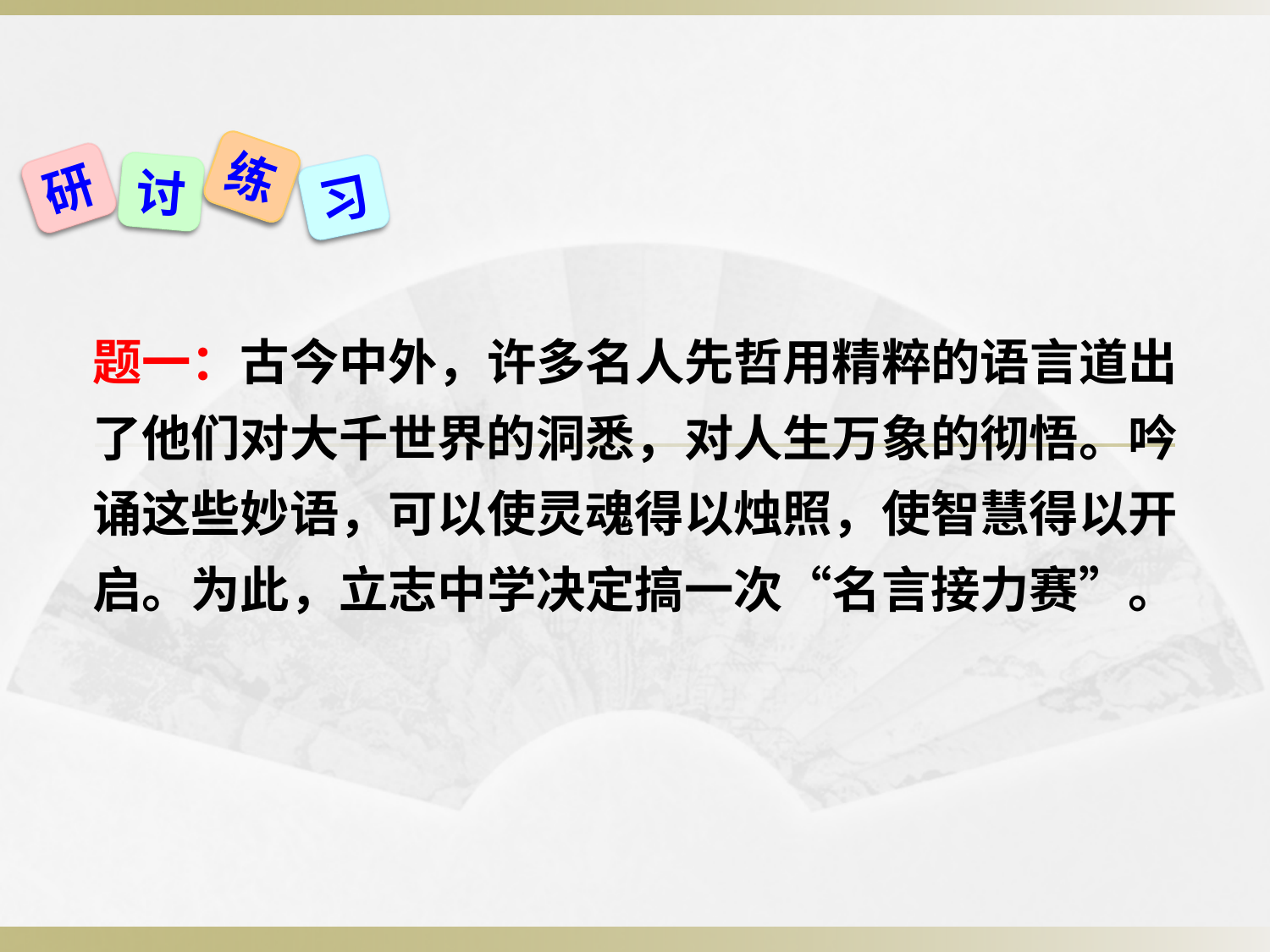

练
研
讨
习
题一：古今中外，许多名人先哲用精粹的语言道出了他们对大千世界的洞悉，对人生万象的彻悟。吟诵这些妙语，可以使灵魂得以烛照，使智慧得以开启。为此，立志中学决定搞一次“名言接力赛”。